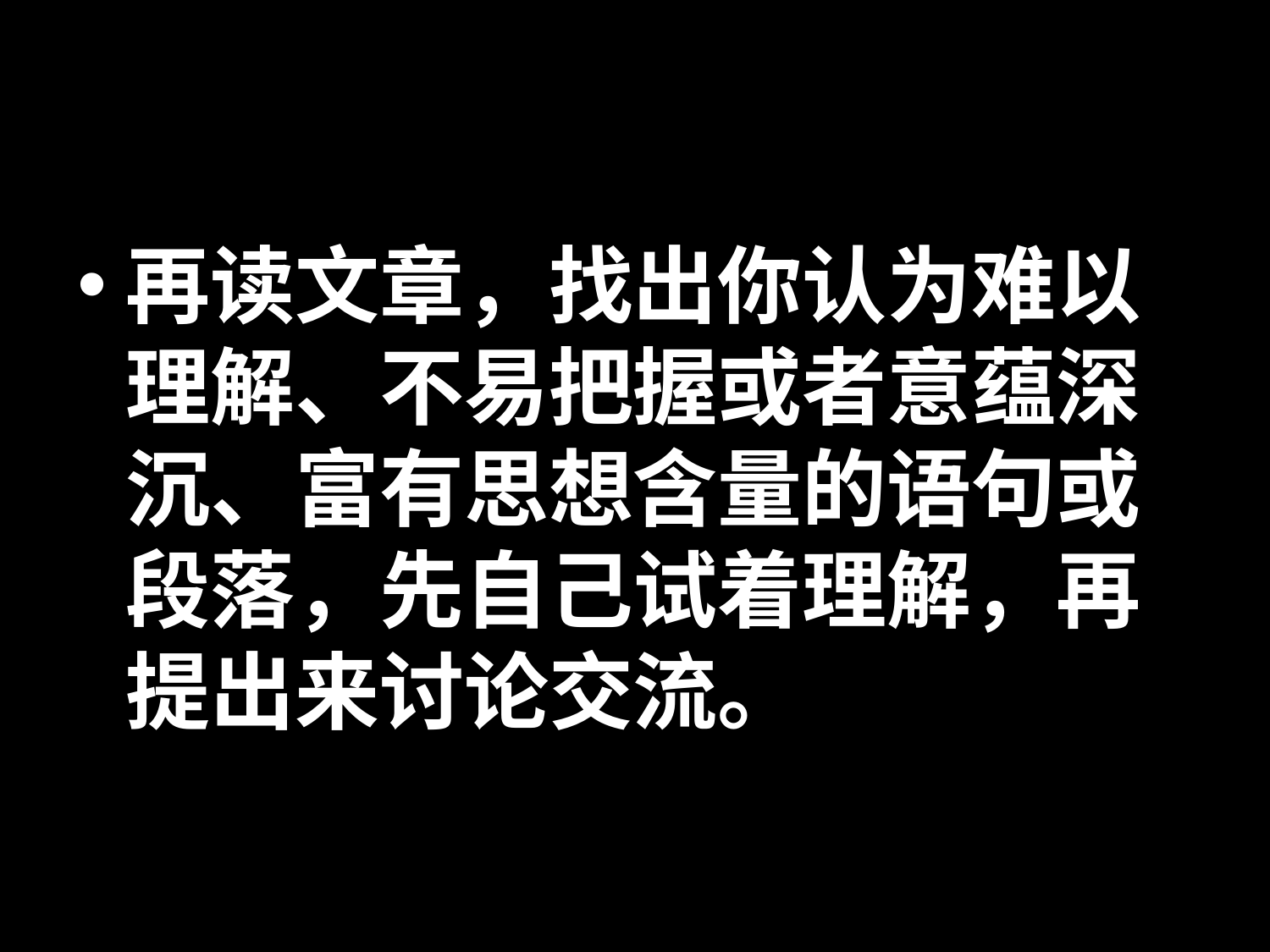

再读文章，找出你认为难以理解、不易把握或者意蕴深沉、富有思想含量的语句或段落，先自己试着理解，再提出来讨论交流。